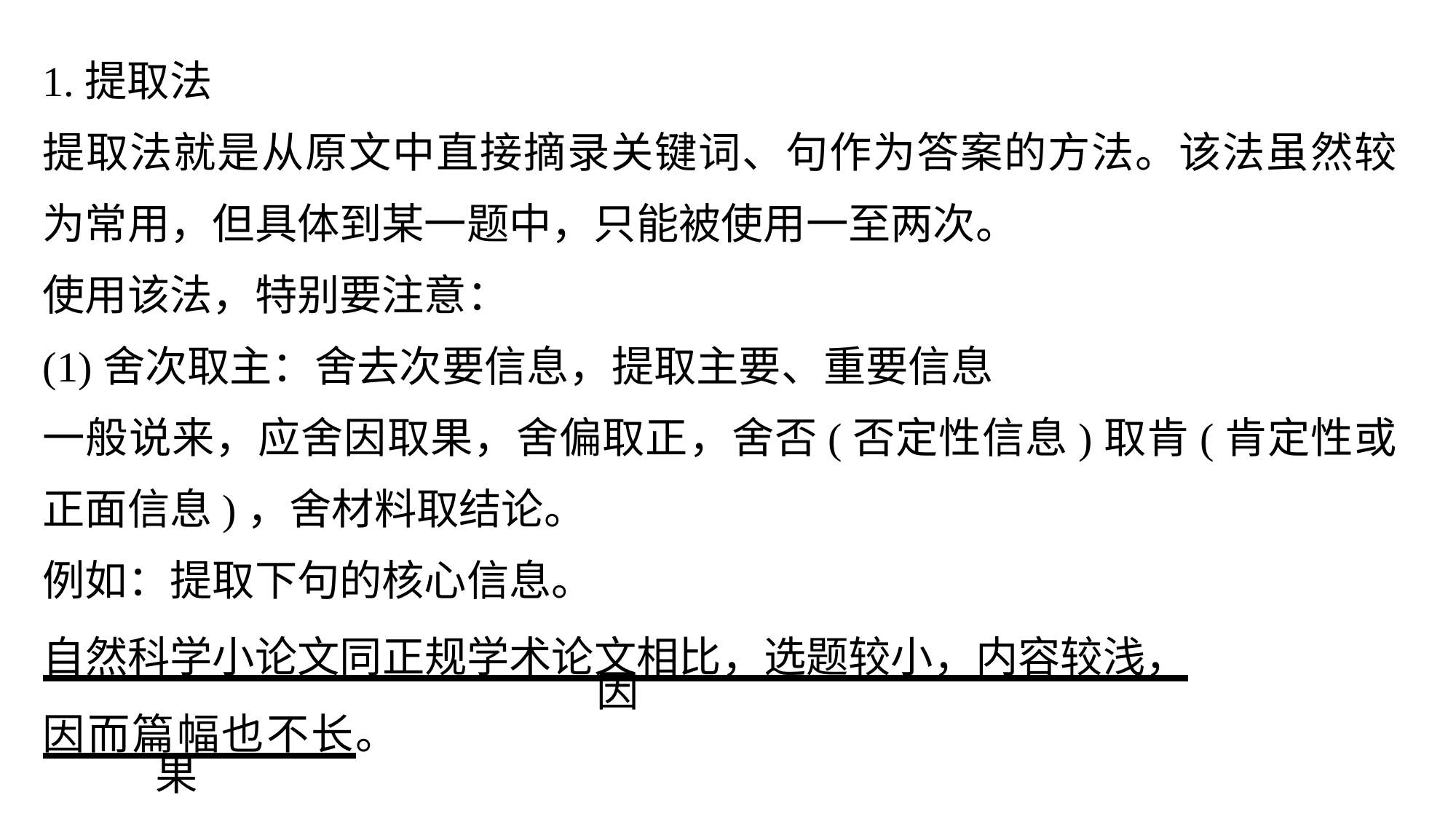

1.提取法
提取法就是从原文中直接摘录关键词、句作为答案的方法。该法虽然较为常用，但具体到某一题中，只能被使用一至两次。
使用该法，特别要注意：
(1)舍次取主：舍去次要信息，提取主要、重要信息
一般说来，应舍因取果，舍偏取正，舍否(否定性信息)取肯(肯定性或正面信息)，舍材料取结论。
例如：提取下句的核心信息。
自然科学小论文同正规学术论文相比，选题较小，内容较浅，
因
因而篇幅也不长。
果